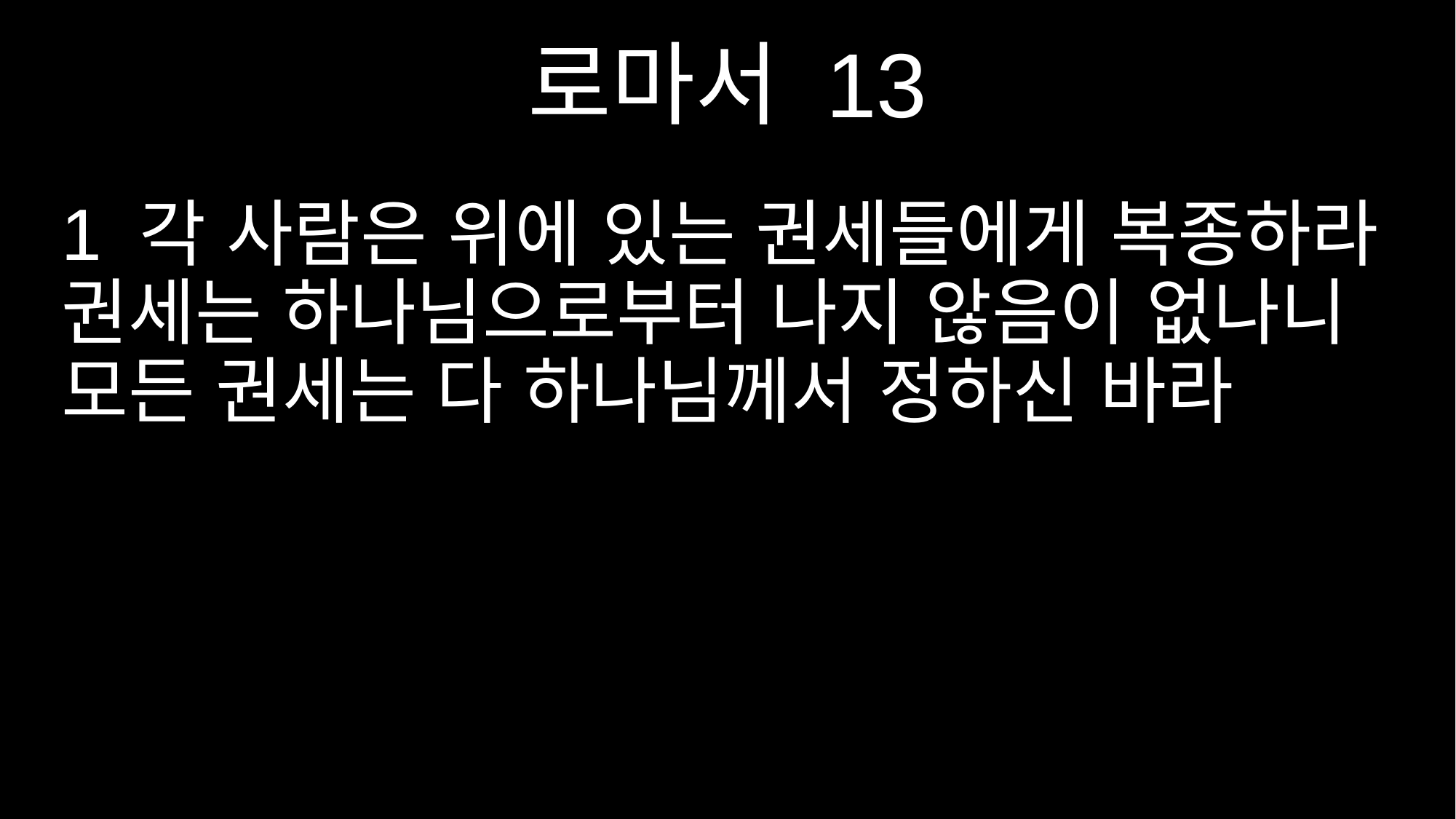

로마서 13
1 각 사람은 위에 있는 권세들에게 복종하라 권세는 하나님으로부터 나지 않음이 없나니 모든 권세는 다 하나님께서 정하신 바라